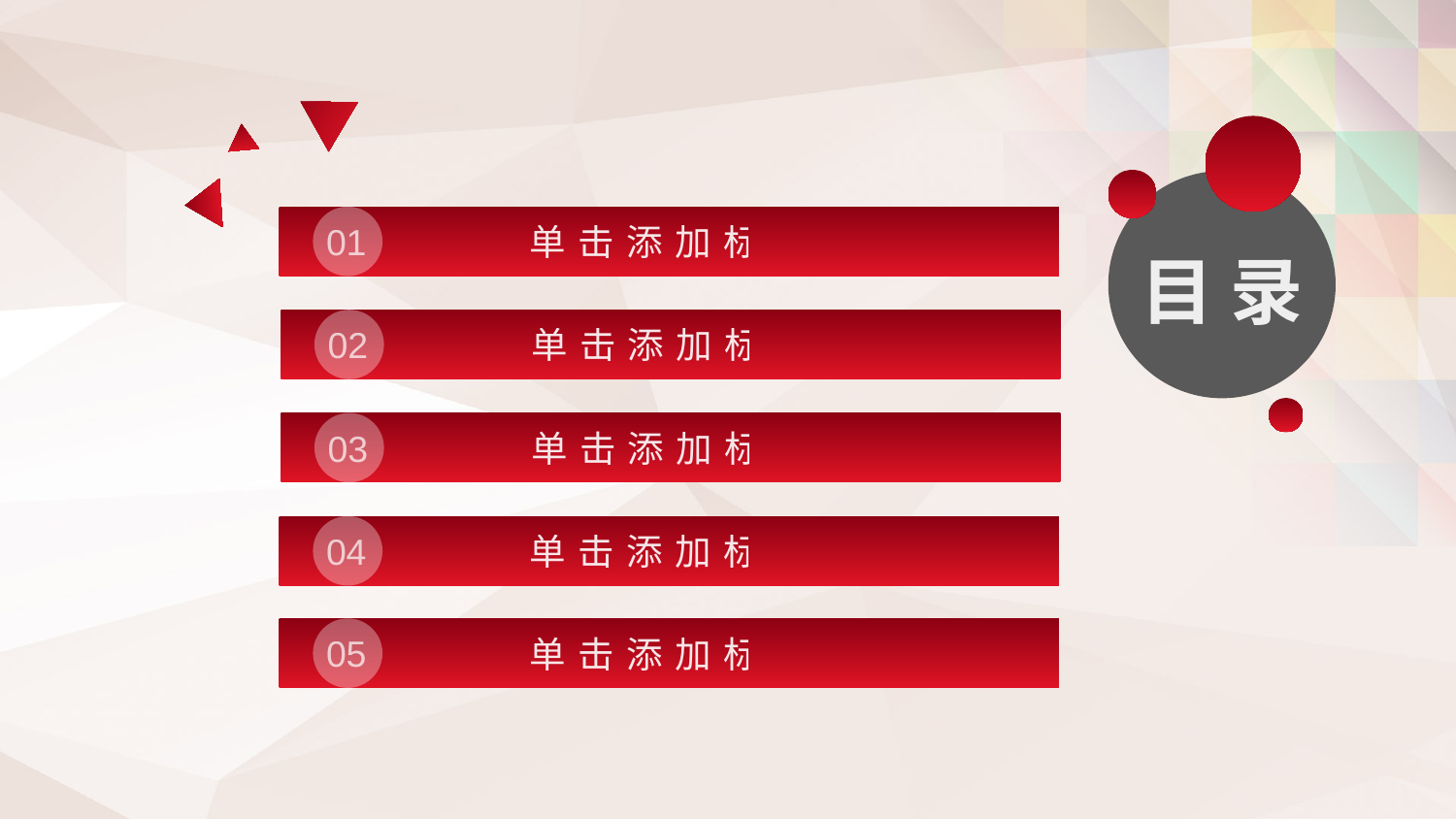

01
单击添加标题
目 录

02
单击添加标题

03
单击添加标题

04
单击添加标题

05
单击添加标题